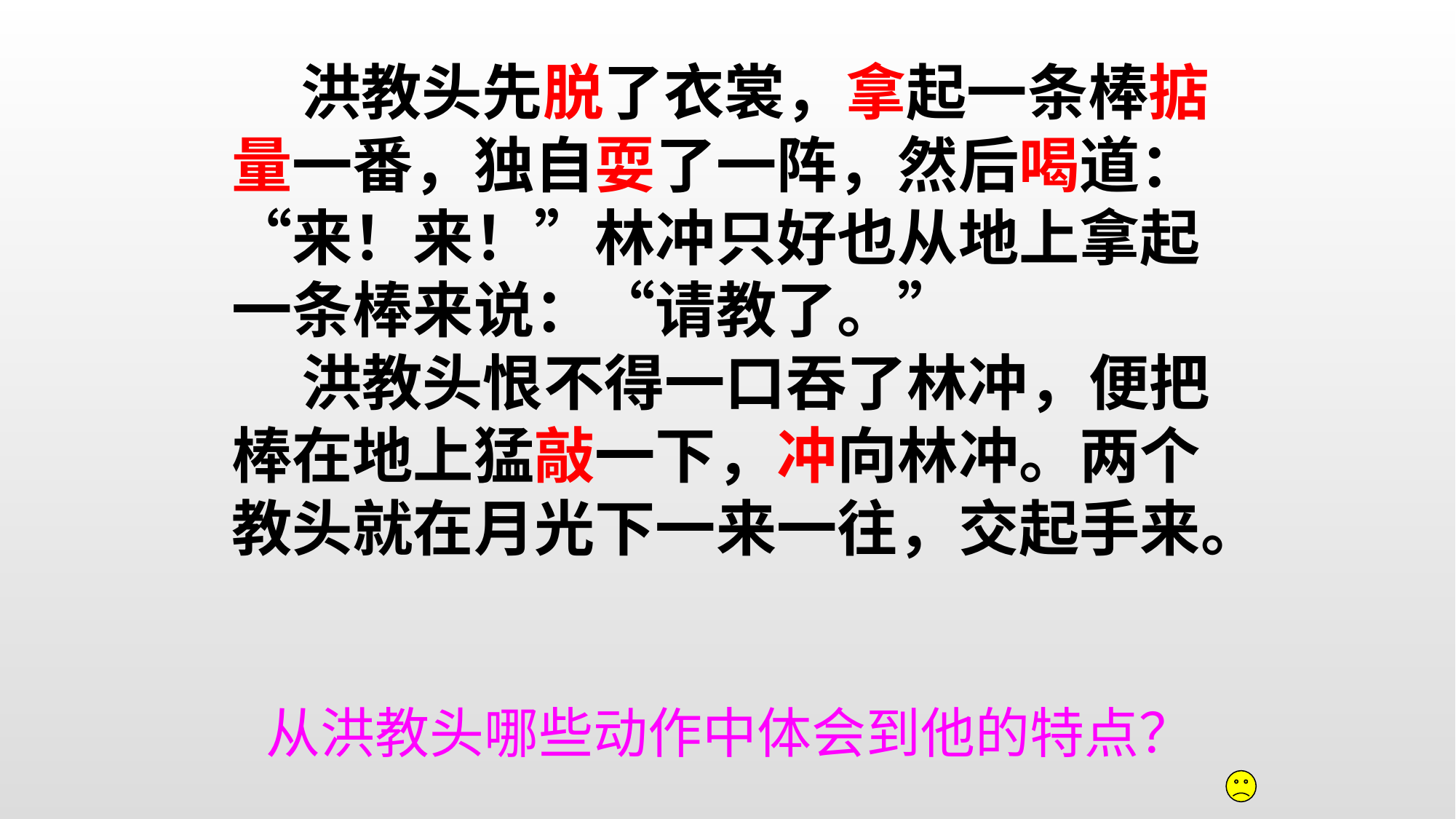

洪教头先脱了衣裳，拿起一条棒掂量一番，独自耍了一阵，然后喝道：“来！来！”林冲只好也从地上拿起一条棒来说：“请教了。”
    洪教头恨不得一口吞了林冲，便把棒在地上猛敲一下，冲向林冲。两个教头就在月光下一来一往，交起手来。
从洪教头哪些动作中体会到他的特点？